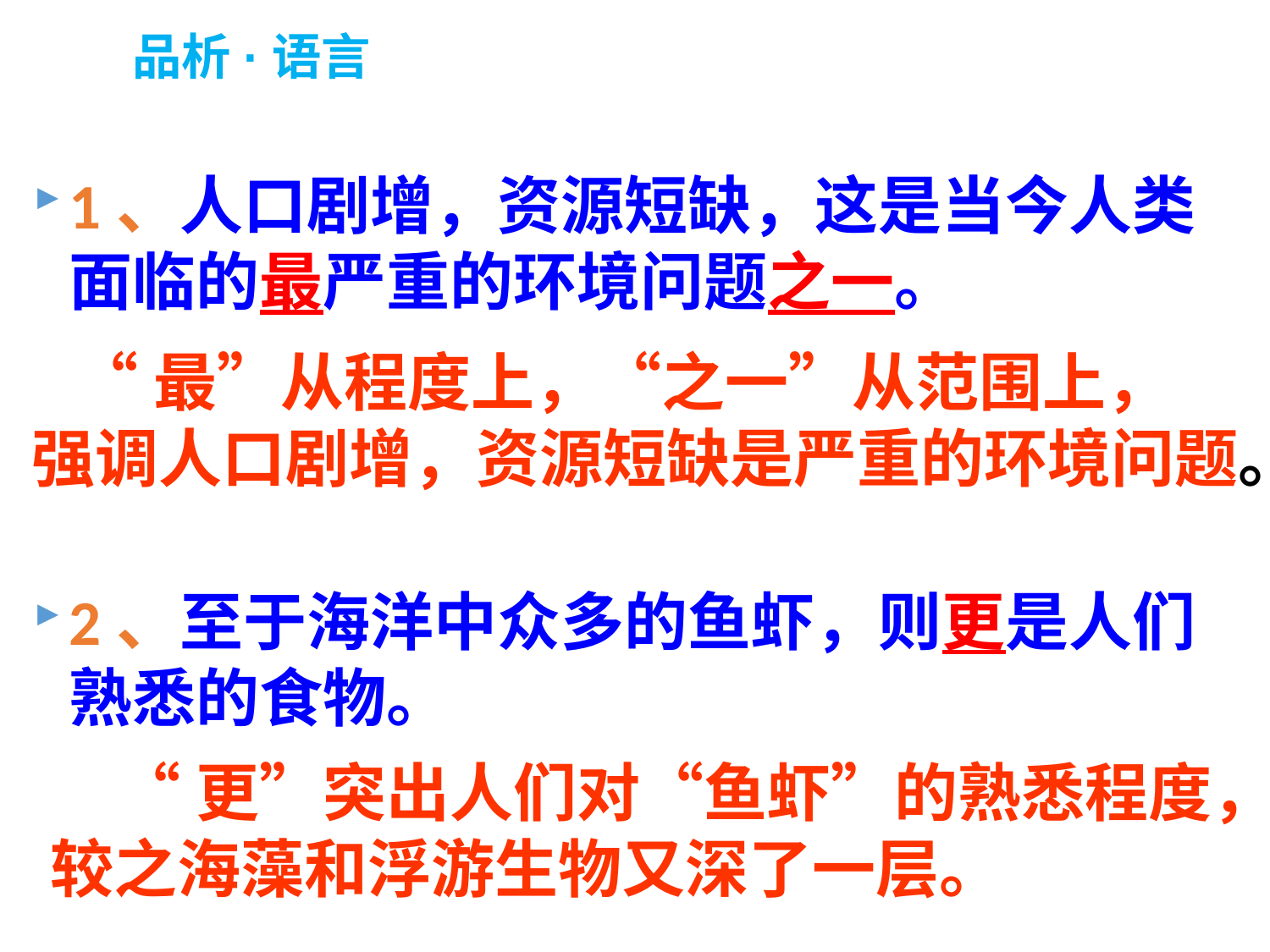

品析·语言
1、人口剧增，资源短缺，这是当今人类面临的最严重的环境问题之一。

2、至于海洋中众多的鱼虾，则更是人们熟悉的食物。

      “最”从程度上，“之一”从范围上，
强调人口剧增，资源短缺是严重的环境问题。

      “更”突出人们对“鱼虾”的熟悉程度，较之海藻和浮游生物又深了一层。